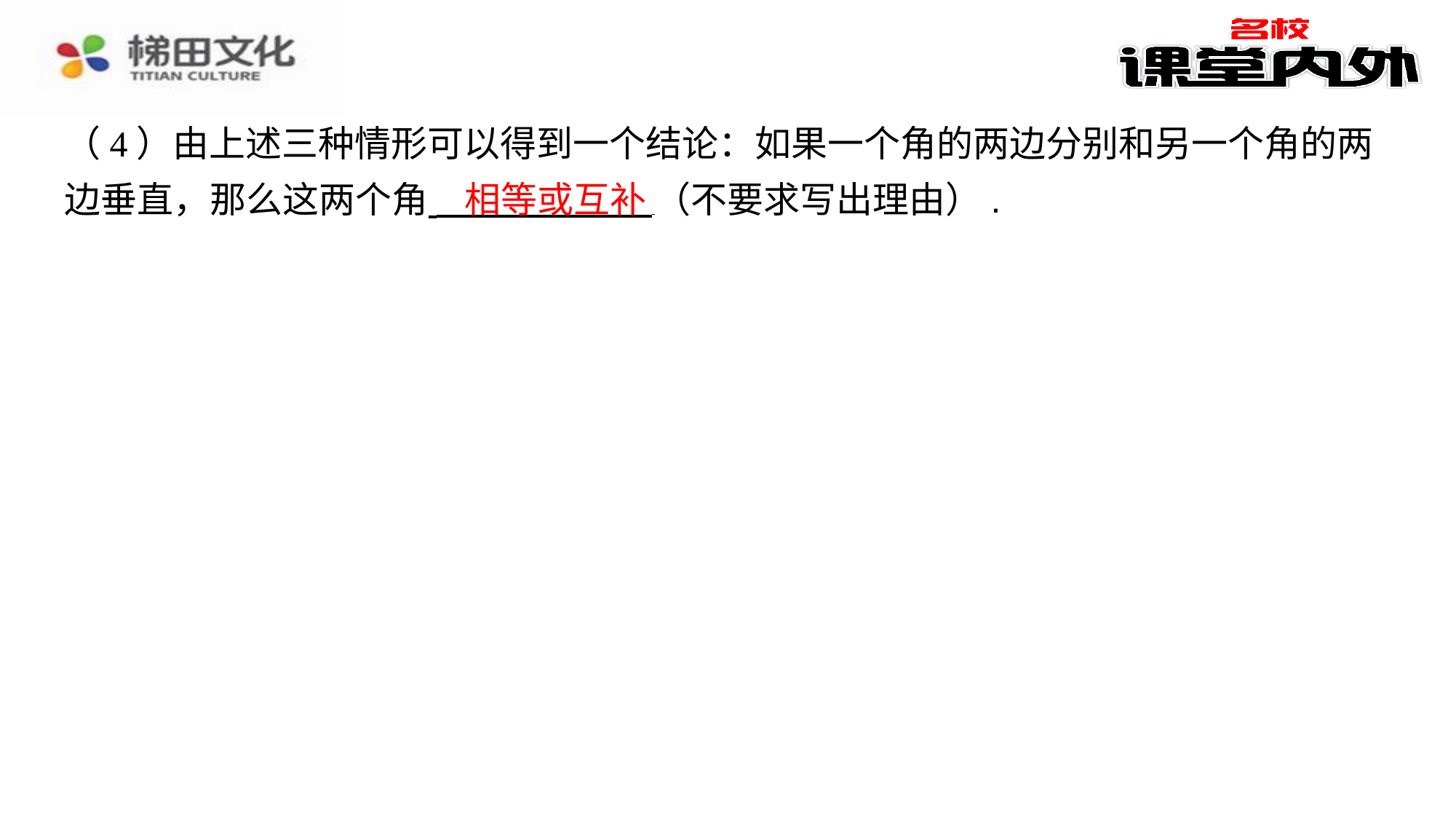

（4）由上述三种情形可以得到一个结论：如果一个角的两边分别和另一个角的两
边垂直，那么这两个角                                  （不要求写出理由）.
解：（3）如图所示.
相等或互补